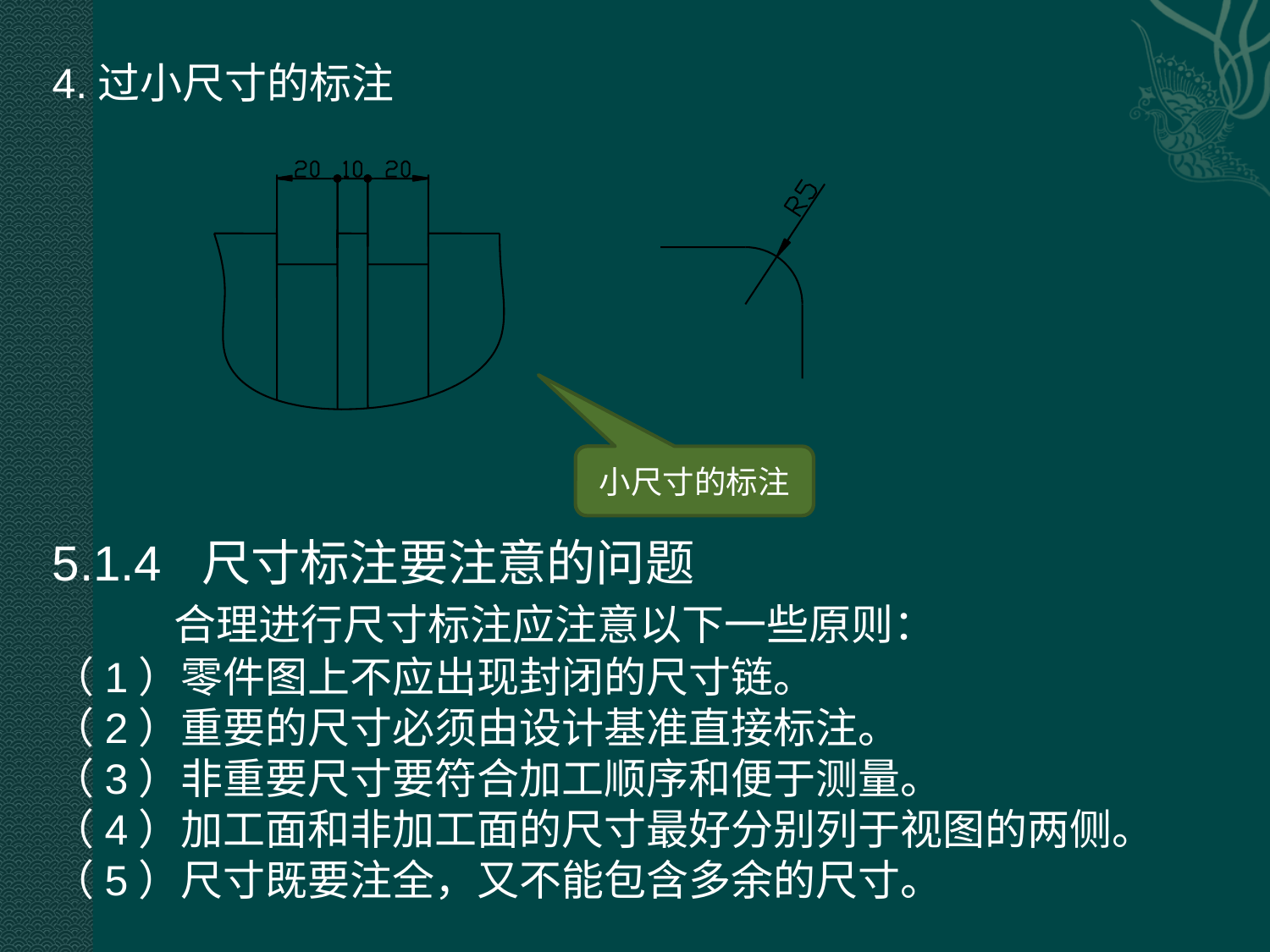

4.过小尺寸的标注

小尺寸的标注
5.1.4  尺寸标注要注意的问题
          合理进行尺寸标注应注意以下一些原则：
（1）零件图上不应出现封闭的尺寸链。
（2）重要的尺寸必须由设计基准直接标注。
（3）非重要尺寸要符合加工顺序和便于测量。
（4）加工面和非加工面的尺寸最好分别列于视图的两侧。
（5）尺寸既要注全，又不能包含多余的尺寸。